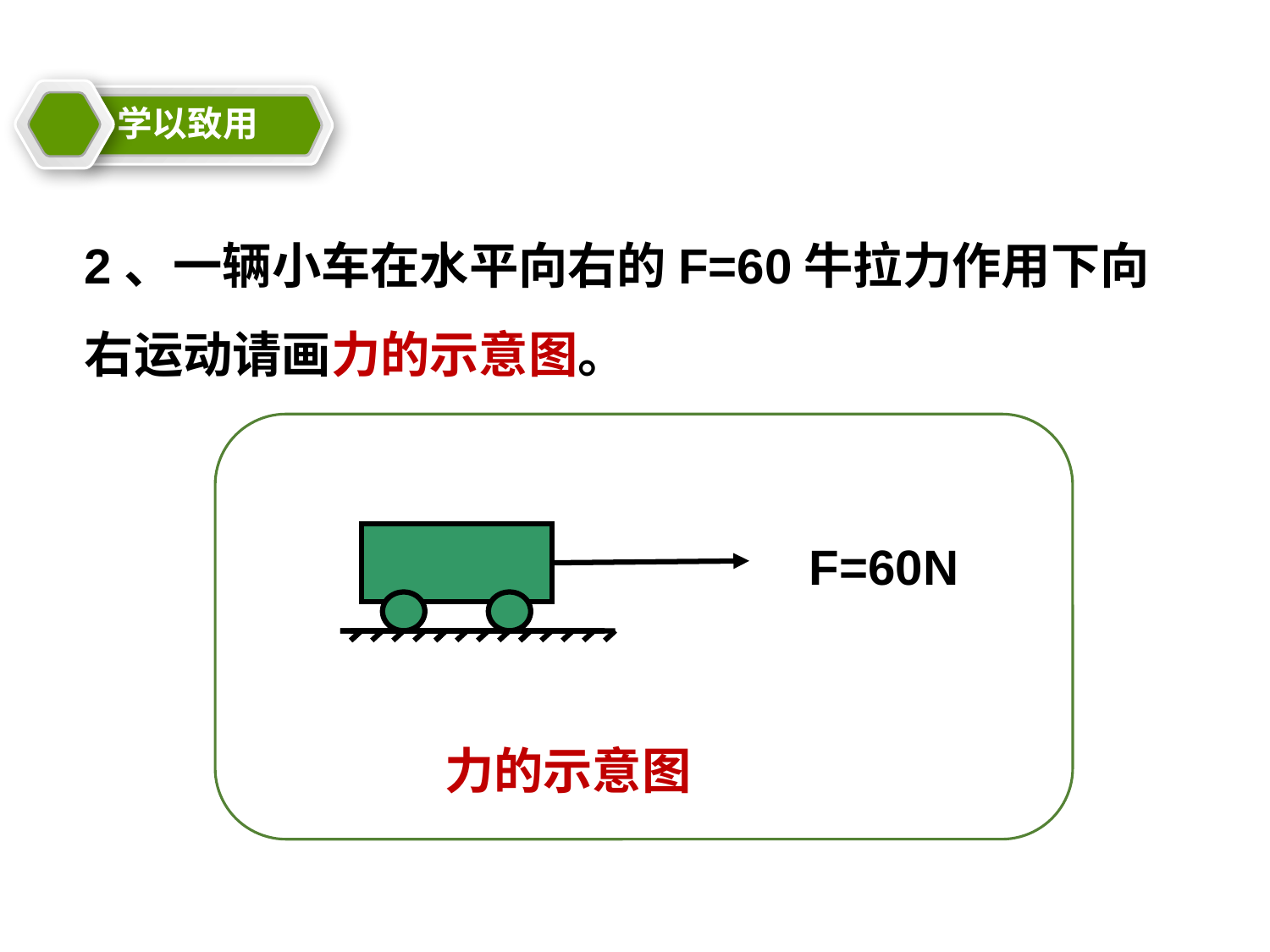

学以致用
教学目标
21cnjy.com
2、一辆小车在水平向右的F=60牛拉力作用下向右运动请画力的示意图。

F=60N
力的示意图